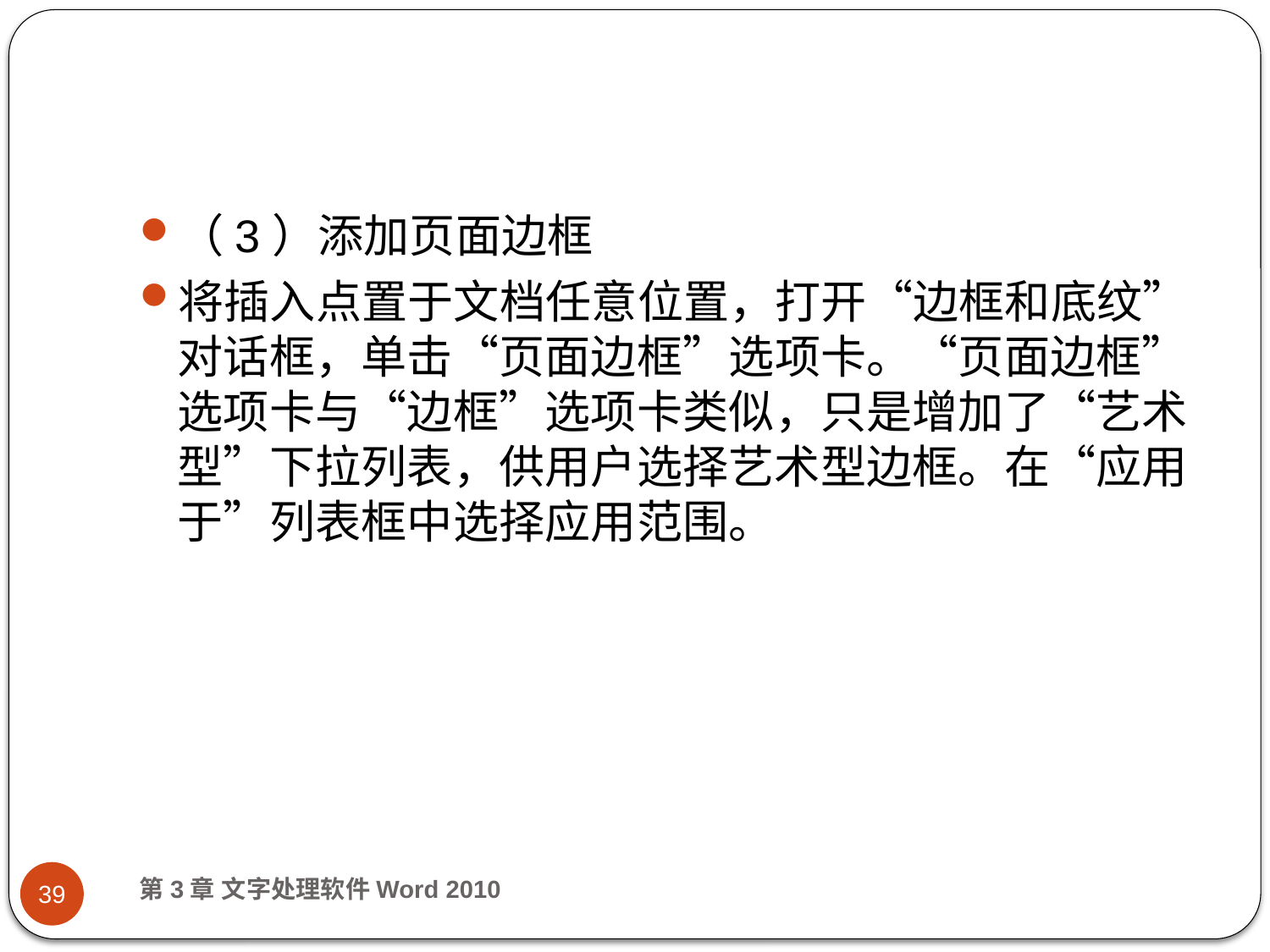

#
（3）添加页面边框
将插入点置于文档任意位置，打开“边框和底纹”对话框，单击“页面边框”选项卡。“页面边框”选项卡与“边框”选项卡类似，只是增加了“艺术型”下拉列表，供用户选择艺术型边框。在“应用于”列表框中选择应用范围。

第3章 文字处理软件Word 2010
39